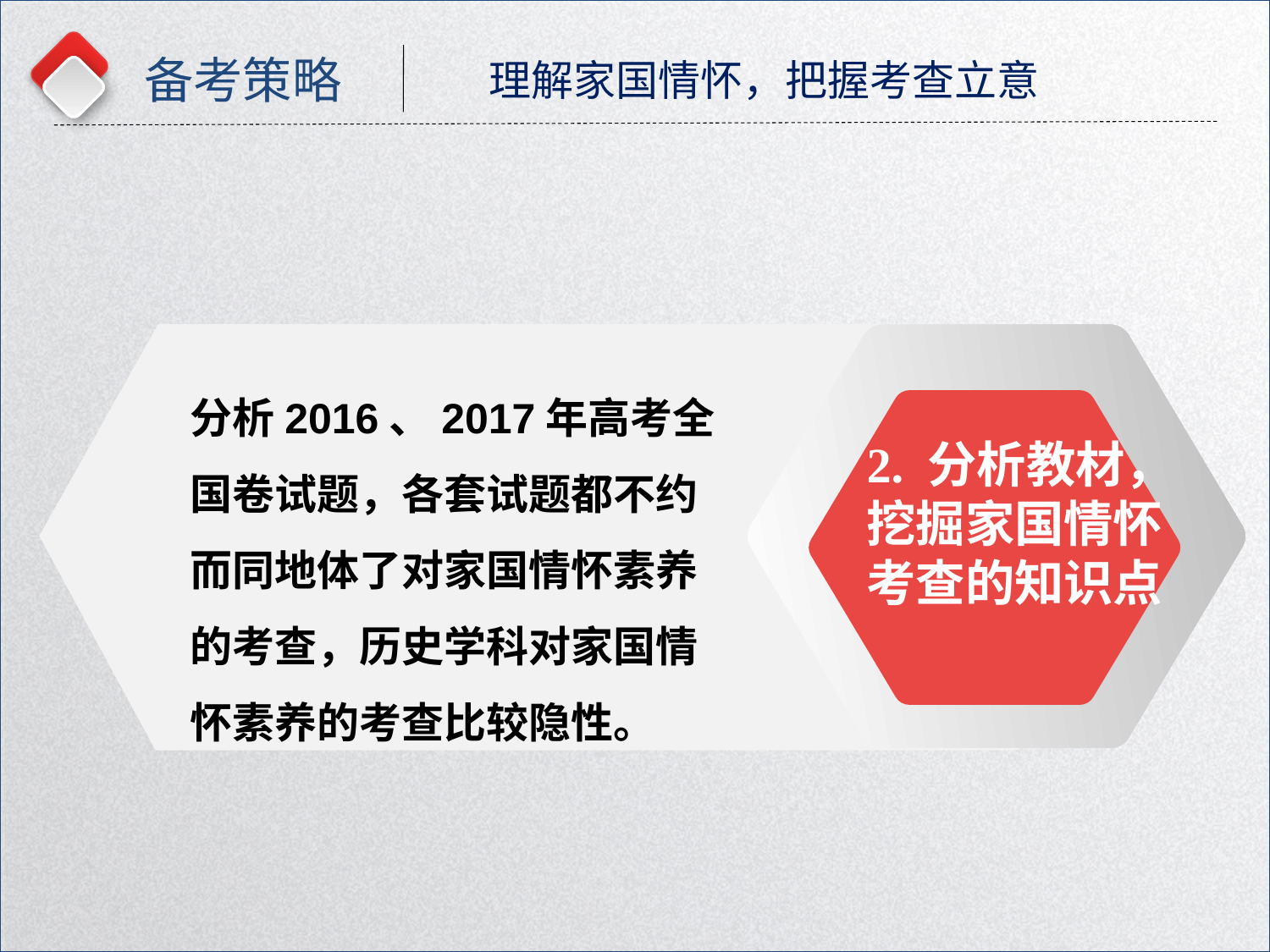

备考策略
理解家国情怀，把握考查立意

分析2016、2017年高考全国卷试题，各套试题都不约而同地体了对家国情怀素养的考查，历史学科对家国情怀素养的考查比较隐性。

2. 分析教材，挖掘家国情怀考查的知识点